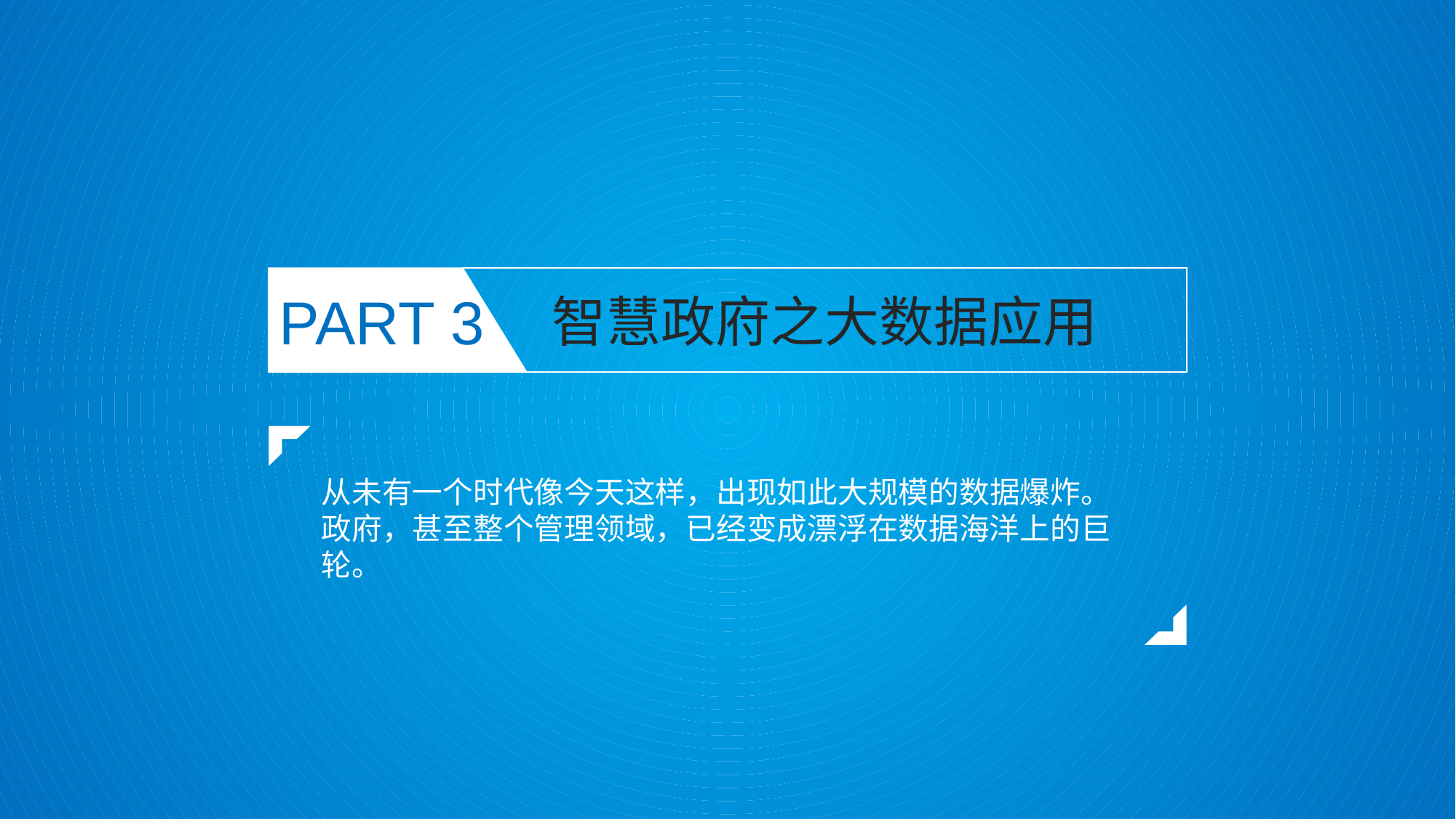

智慧政府之大数据应用
PART 3

从未有一个时代像今天这样，出现如此大规模的数据爆炸。政府，甚至整个管理领域，已经变成漂浮在数据海洋上的巨轮。